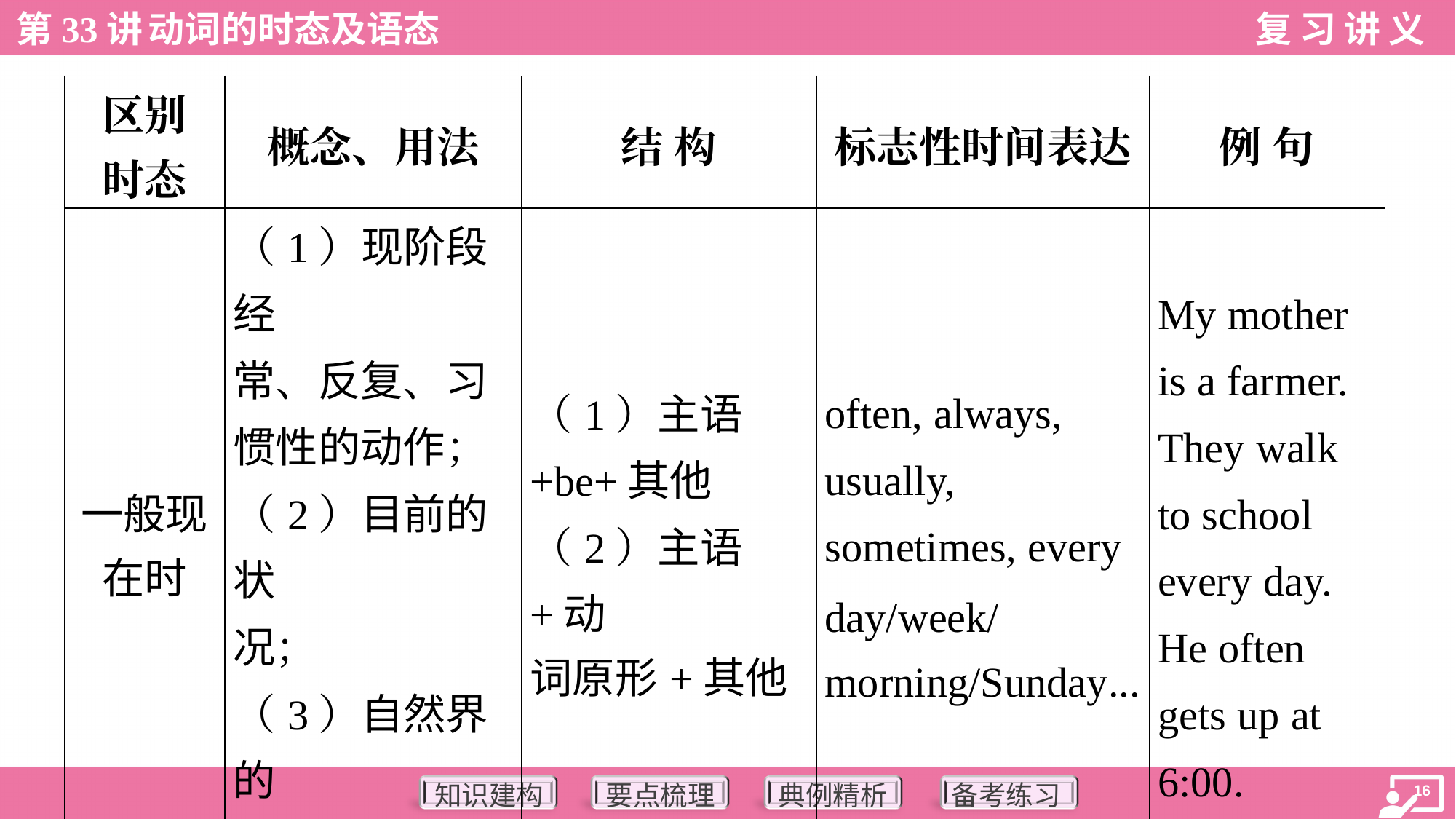

| 区别 时态 | 概念、用法 | 结 构 | 标志性时间表达 | 例 句 |
| --- | --- | --- | --- | --- |
| 一般现 在时 | （1）现阶段经 常、反复、习 惯性的动作； （2）目前的状 况； （3）自然界的 客观真理 | （1）主语 +be+其他 （2）主语+动 词原形+其他 | often, always, usually, sometimes, every day/week/ morning/Sunday... | My mother is a farmer. They walk to school every day. He often gets up at 6:00. |